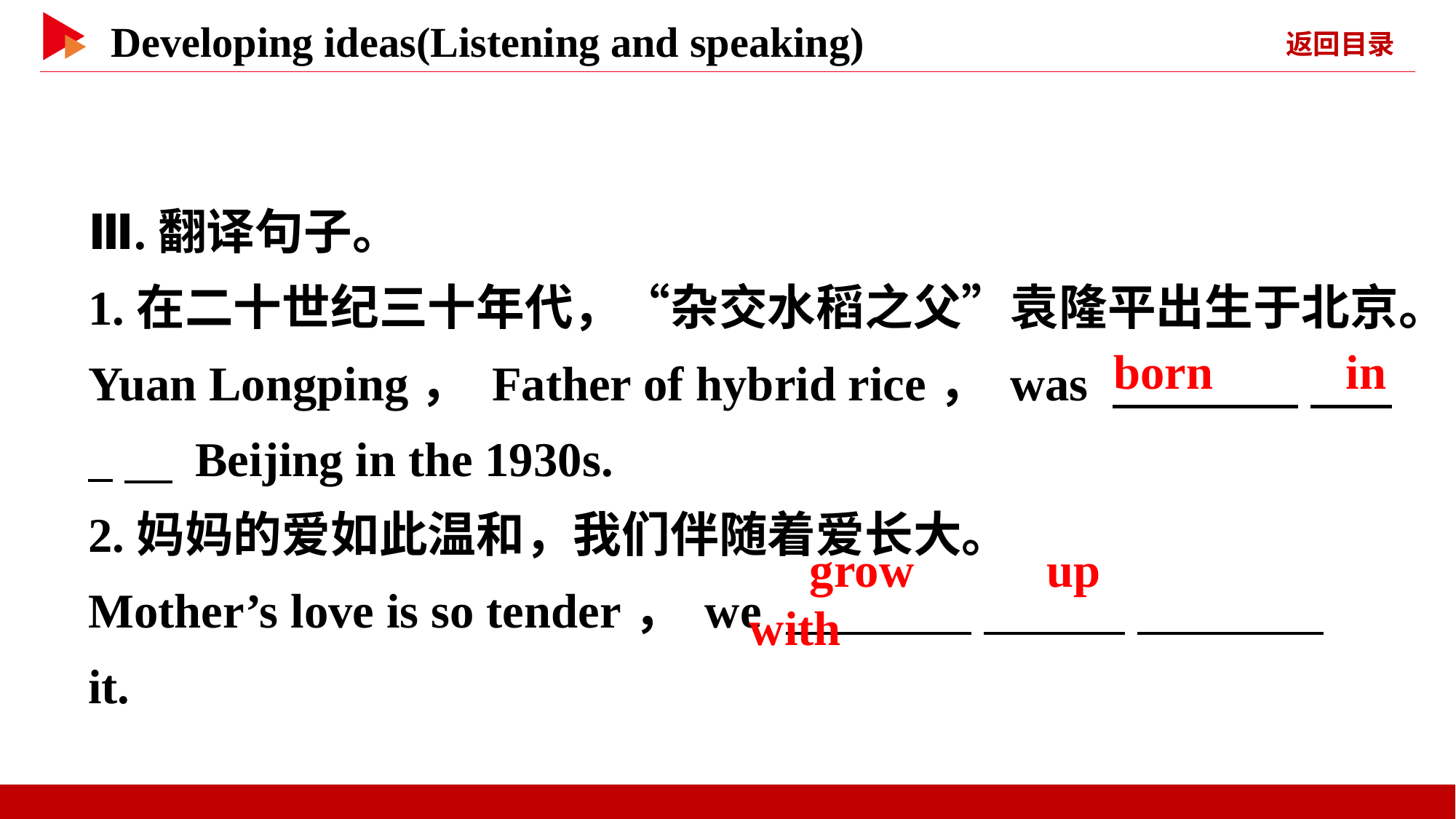

Ⅲ.翻译句子。
1.在二十世纪三十年代，“杂交水稻之父”袁隆平出生于北京。
Yuan Longping， Father of hybrid rice， was 　        　 　    _　 Beijing in the 1930s.
2.妈妈的爱如此温和，我们伴随着爱长大。
Mother’s love is so tender， we 　        　 　    　 　        　 it.
　born　 　in
　grow　 　up　 　with